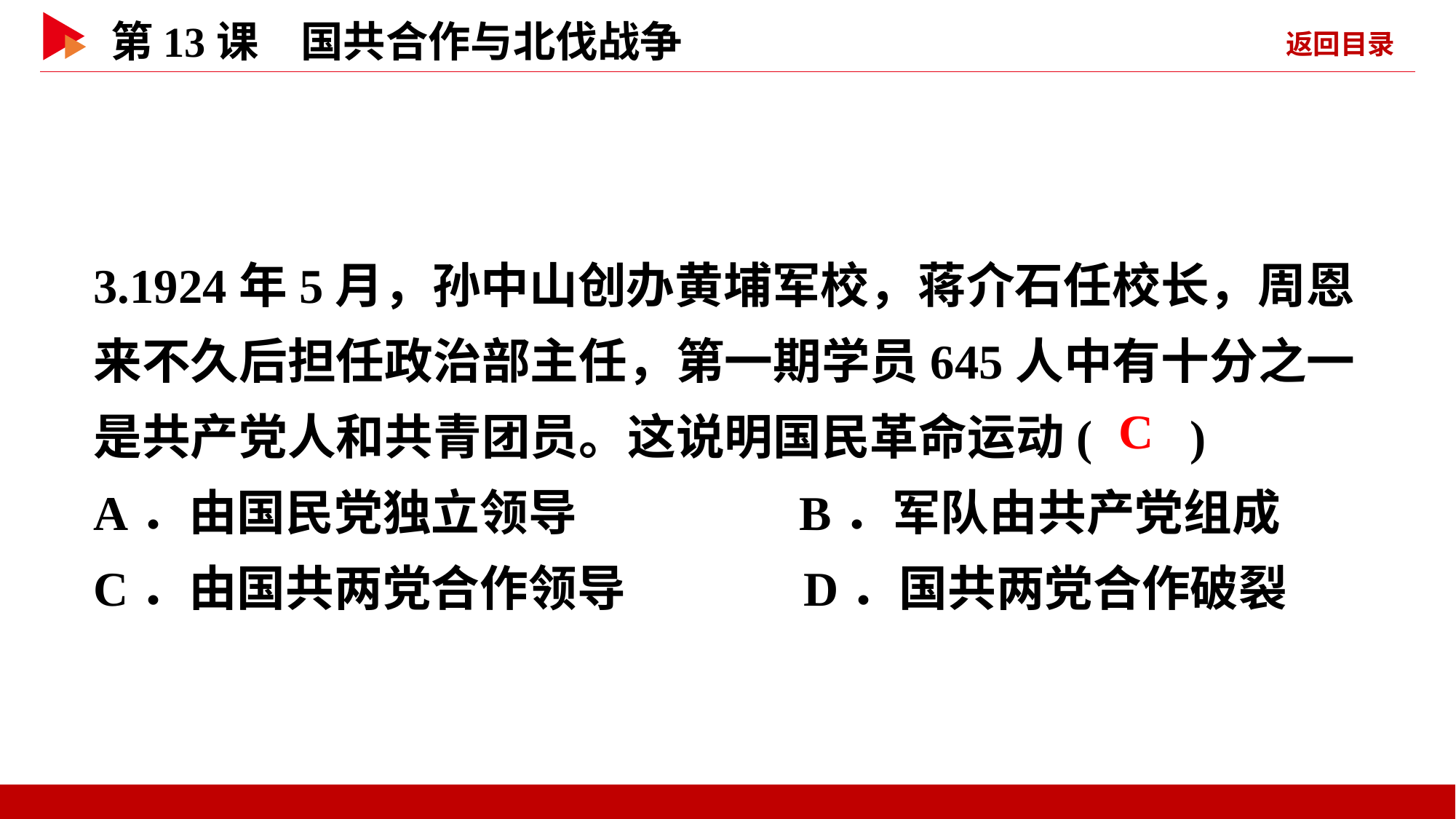

3.1924年5月，孙中山创办黄埔军校，蒋介石任校长，周恩来不久后担任政治部主任，第一期学员645人中有十分之一是共产党人和共青团员。这说明国民革命运动(        )
A．由国民党独立领导                   B．军队由共产党组成
C．由国共两党合作领导               D．国共两党合作破裂
   C